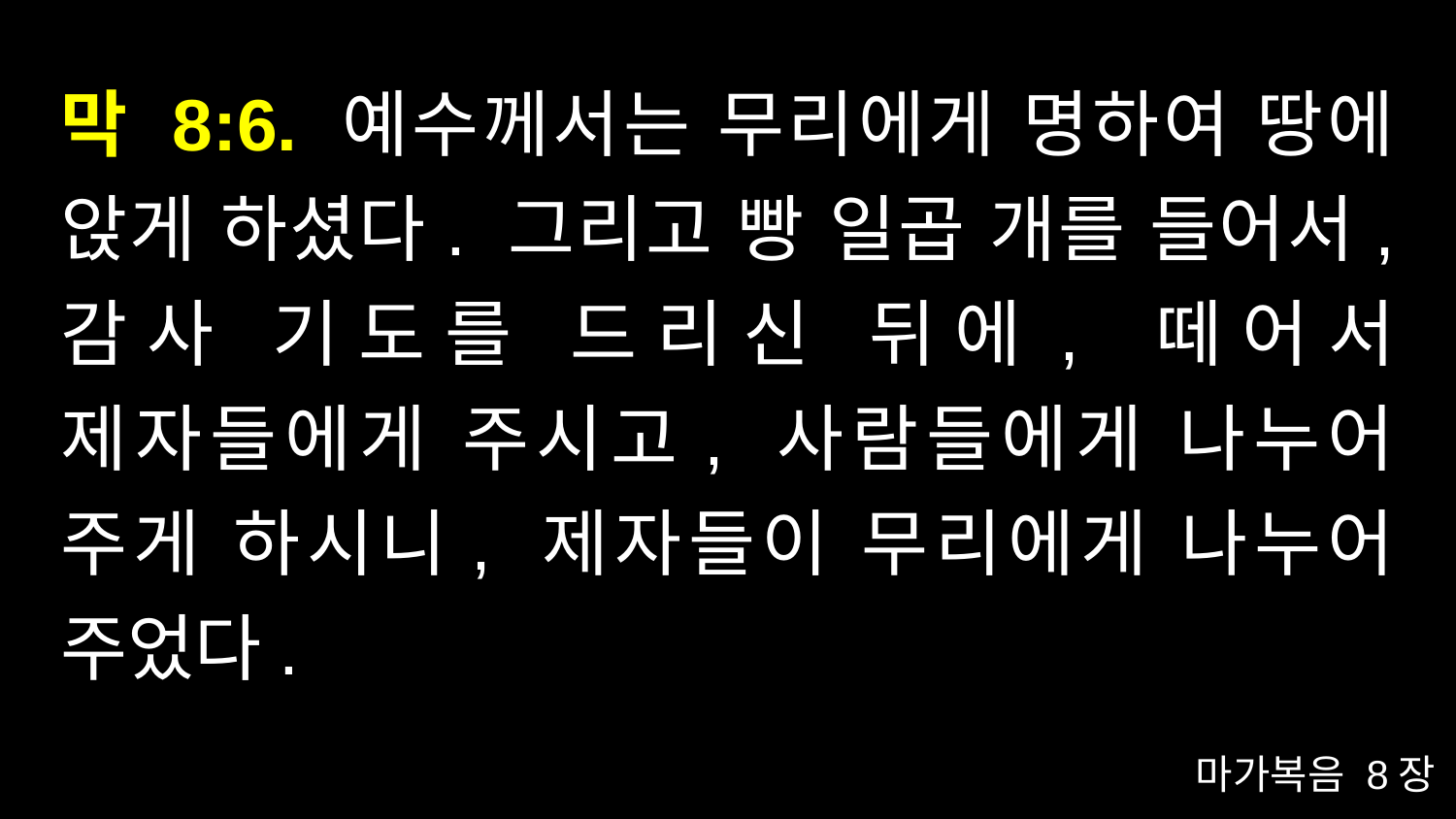

# 막 8:6. 예수께서는 무리에게 명하여 땅에 앉게 하셨다. 그리고 빵 일곱 개를 들어서, 감사 기도를 드리신 뒤에, 떼어서 제자들에게 주시고, 사람들에게 나누어 주게 하시니, 제자들이 무리에게 나누어 주었다.
마가복음 8장